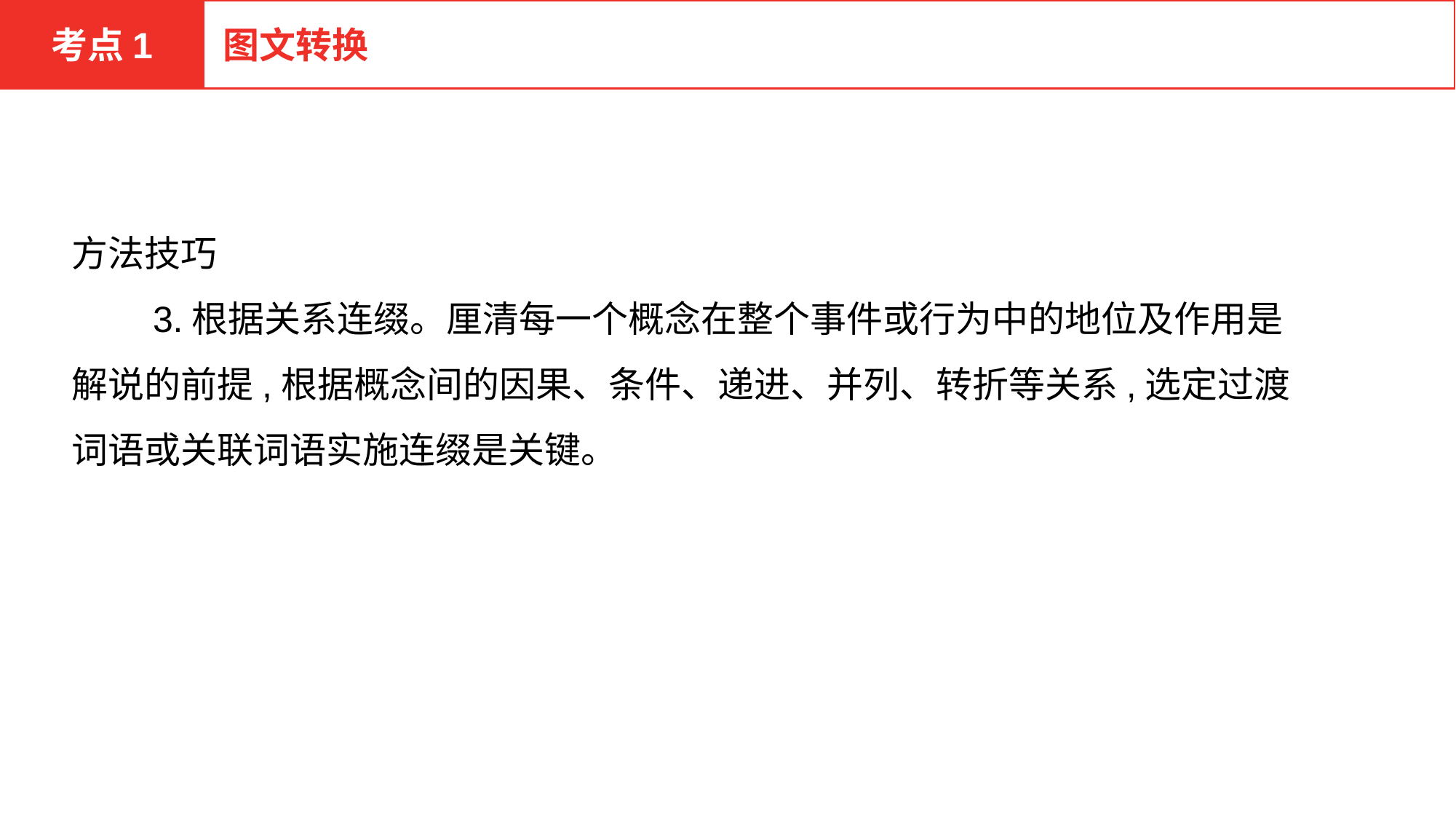

考点1
图文转换
方法技巧
　　3.根据关系连缀。厘清每一个概念在整个事件或行为中的地位及作用是解说的前提,根据概念间的因果、条件、递进、并列、转折等关系,选定过渡词语或关联词语实施连缀是关键。